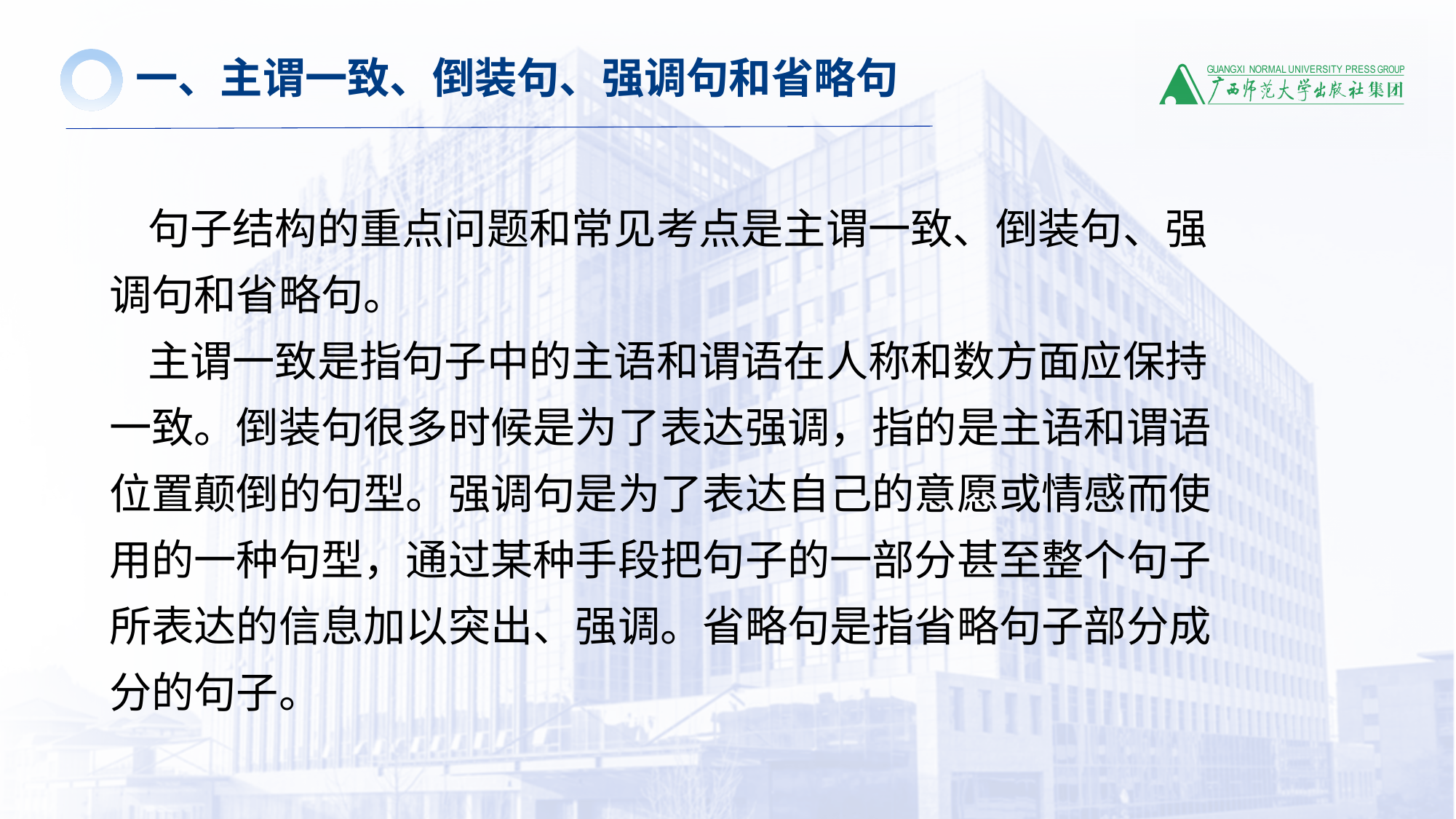

一、主谓一致、倒装句、强调句和省略句

   句子结构的重点问题和常见考点是主谓一致、倒装句、强调句和省略句。
   主谓一致是指句子中的主语和谓语在人称和数方面应保持一致。倒装句很多时候是为了表达强调，指的是主语和谓语位置颠倒的句型。强调句是为了表达自己的意愿或情感而使用的一种句型，通过某种手段把句子的一部分甚至整个句子所表达的信息加以突出、强调。省略句是指省略句子部分成分的句子。